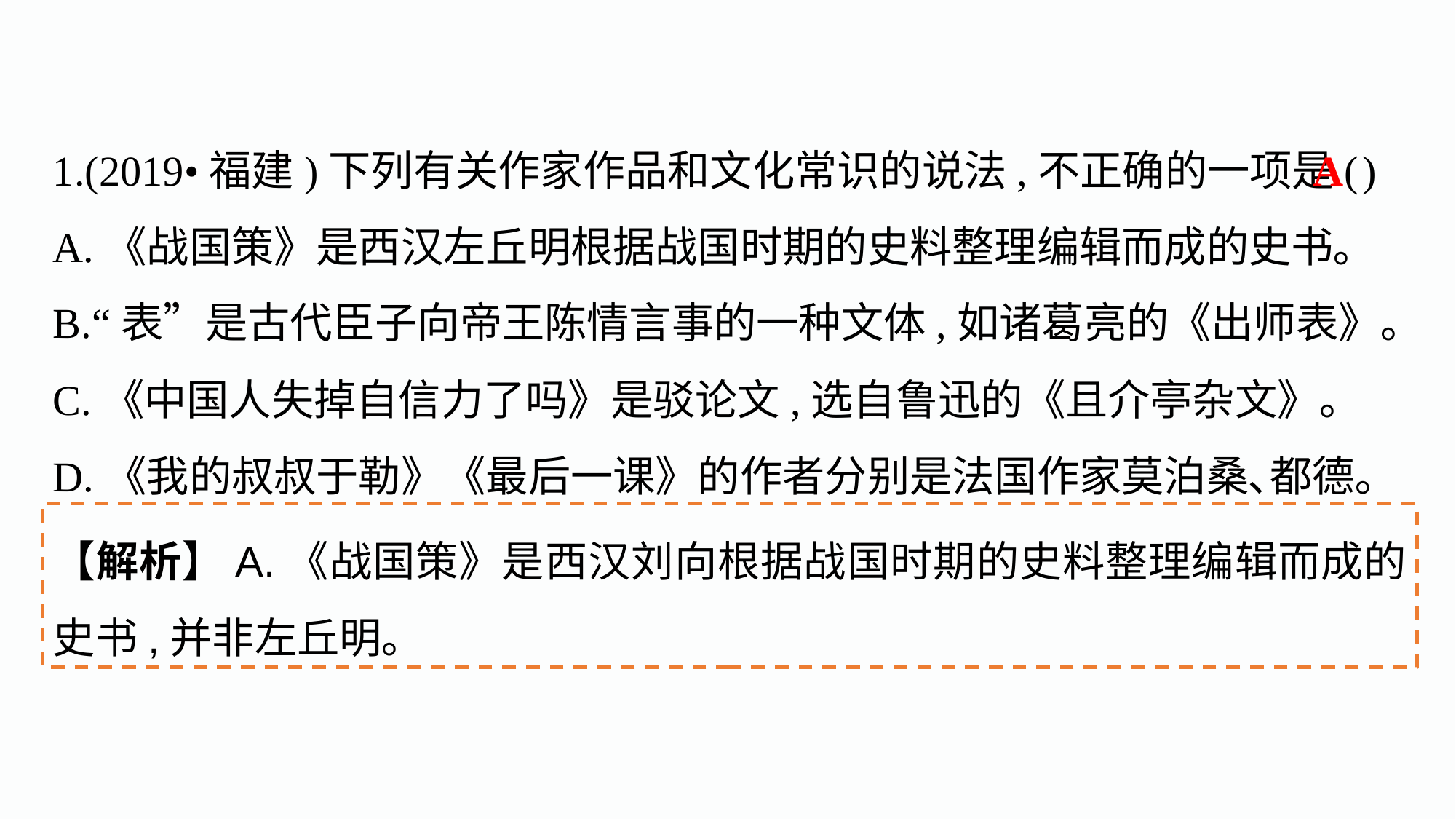

1.(2019•福建)下列有关作家作品和文化常识的说法,不正确的一项是(	)
A.《战国策》是西汉左丘明根据战国时期的史料整理编辑而成的史书｡
B.“表”是古代臣子向帝王陈情言事的一种文体,如诸葛亮的《出师表》｡
C.《中国人失掉自信力了吗》是驳论文,选自鲁迅的《且介亭杂文》｡
D.《我的叔叔于勒》《最后一课》的作者分别是法国作家莫泊桑､都德｡
A
【解析】A.《战国策》是西汉刘向根据战国时期的史料整理编辑而成的史书,并非左丘明｡